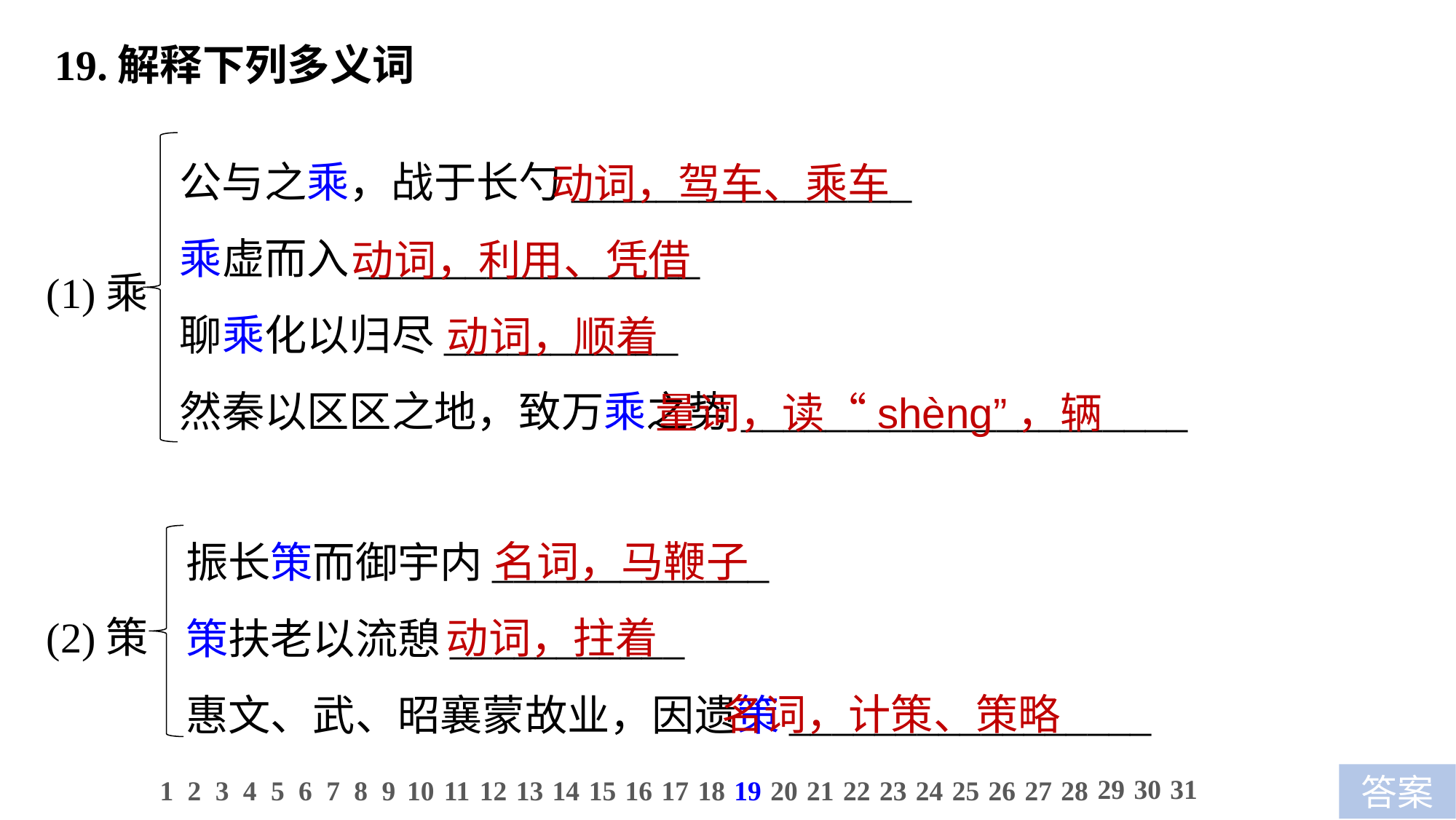

19.解释下列多义词
公与之乘，战于长勺________________
乘虚而入________________
聊乘化以归尽___________
然秦以区区之地，致万乘之势_____________________
                    动词，驾车、乘车
动词，利用、凭借
         动词，顺着
                               量词，读“shènɡ”，辆

(1)乘
    名词，马鞭子
动词，拄着
                            名词，计策、策略
振长策而御宇内_____________
策扶老以流憩___________
惠文、武、昭襄蒙故业，因遗策_________________

(2)策
29
30
31
1
2
3
4
5
6
7
8
9
10
11
12
13
14
15
16
17
18
19
20
21
22
23
24
25
26
27
28
答案